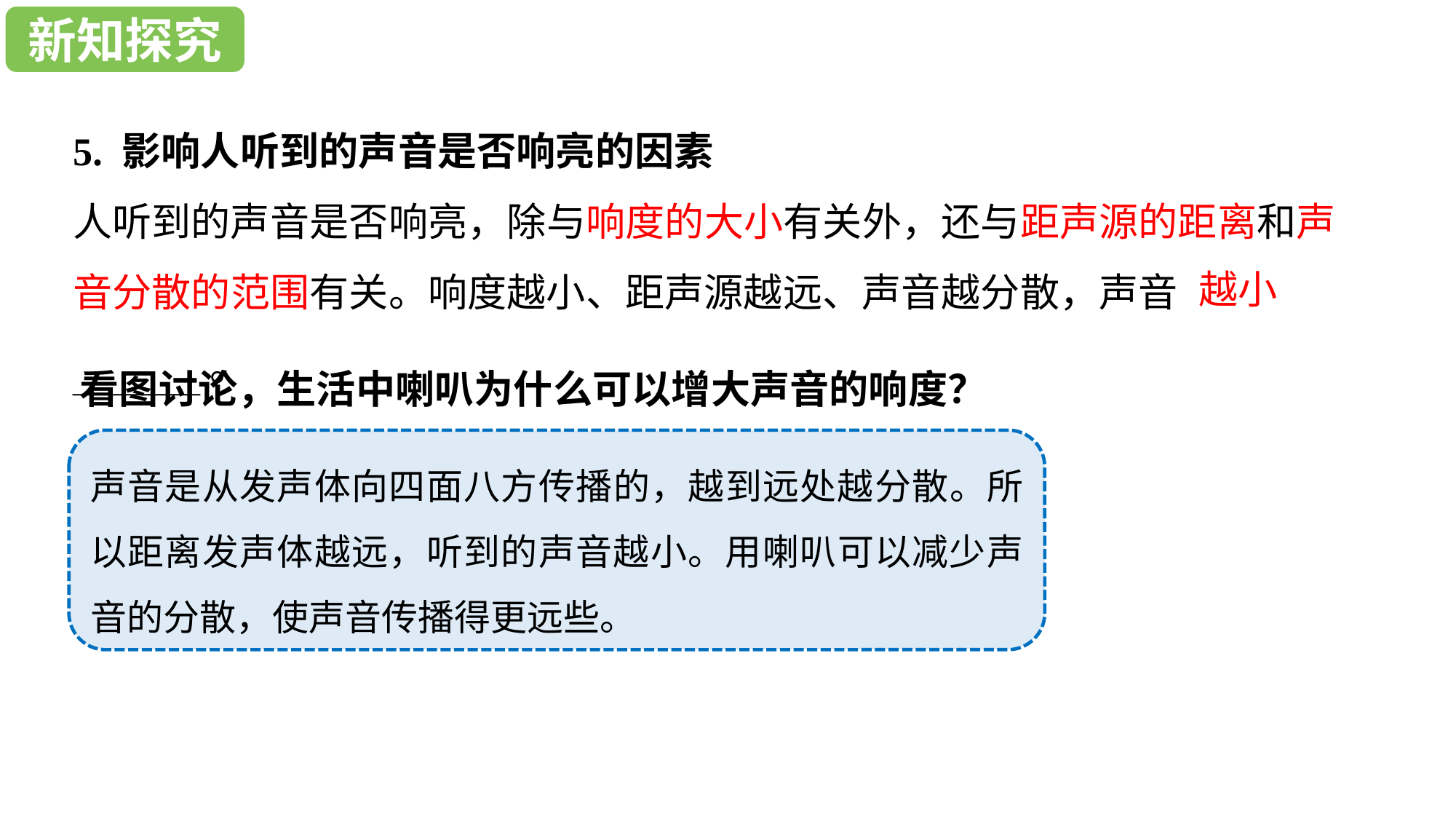

新知探究
新知探究
5. 影响人听到的声音是否响亮的因素
人听到的声音是否响亮，除与响度的大小有关外，还与距声源的距离和声音分散的范围有关。响度越小、距声源越远、声音越分散，声音__________。
越小
看图讨论，生活中喇叭为什么可以增大声音的响度？
声音是从发声体向四面八方传播的，越到远处越分散。所以距离发声体越远，听到的声音越小。用喇叭可以减少声音的分散，使声音传播得更远些。